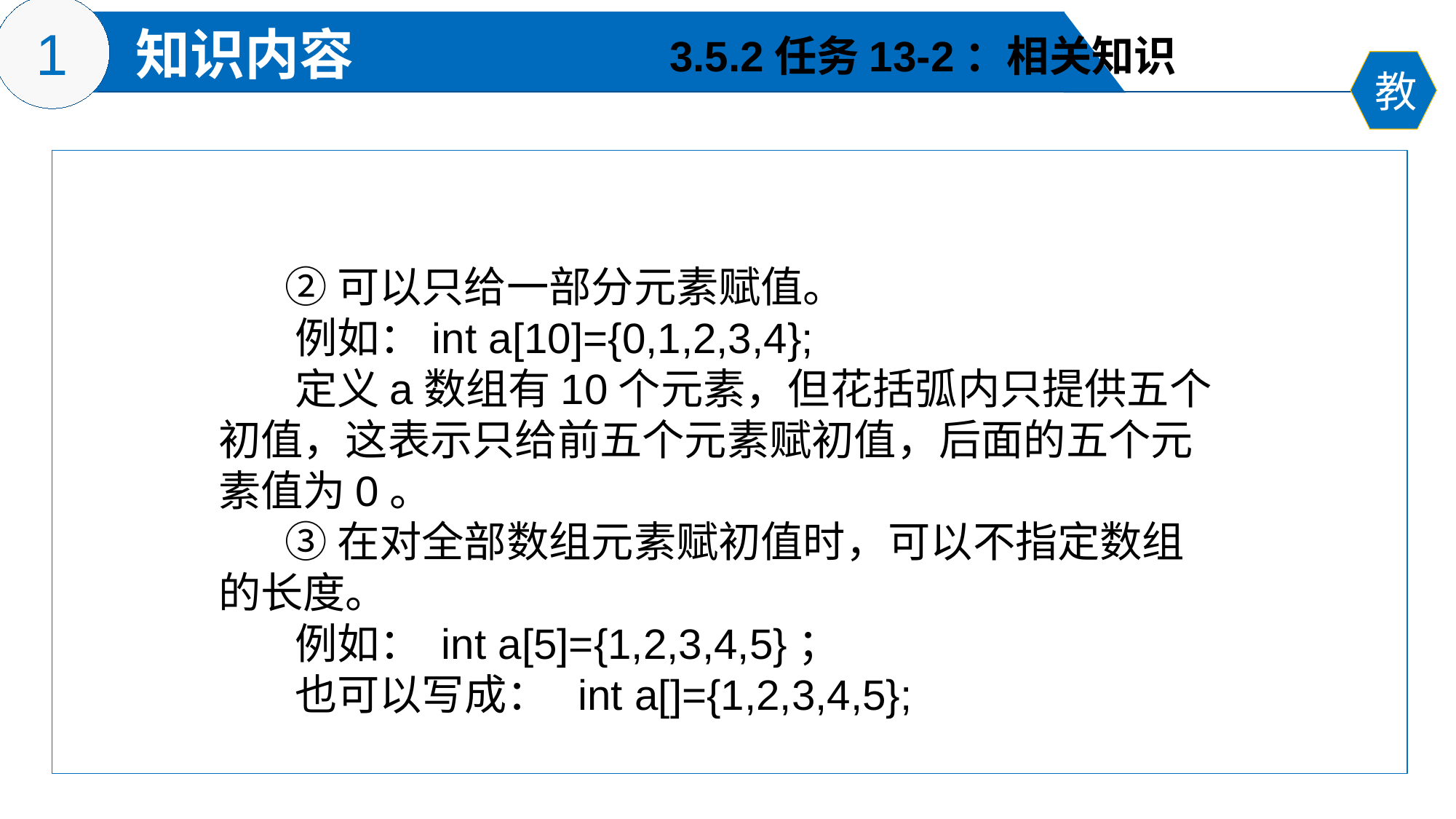

3.5.2任务13-2：相关知识
       ②可以只给一部分元素赋值。
       例如：int a[10]={0,1,2,3,4};
       定义a数组有10个元素，但花括弧内只提供五个初值，这表示只给前五个元素赋初值，后面的五个元素值为0。
       ③在对全部数组元素赋初值时，可以不指定数组的长度。
       例如： int a[5]={1,2,3,4,5}；
       也可以写成：  int a[]={1,2,3,4,5};